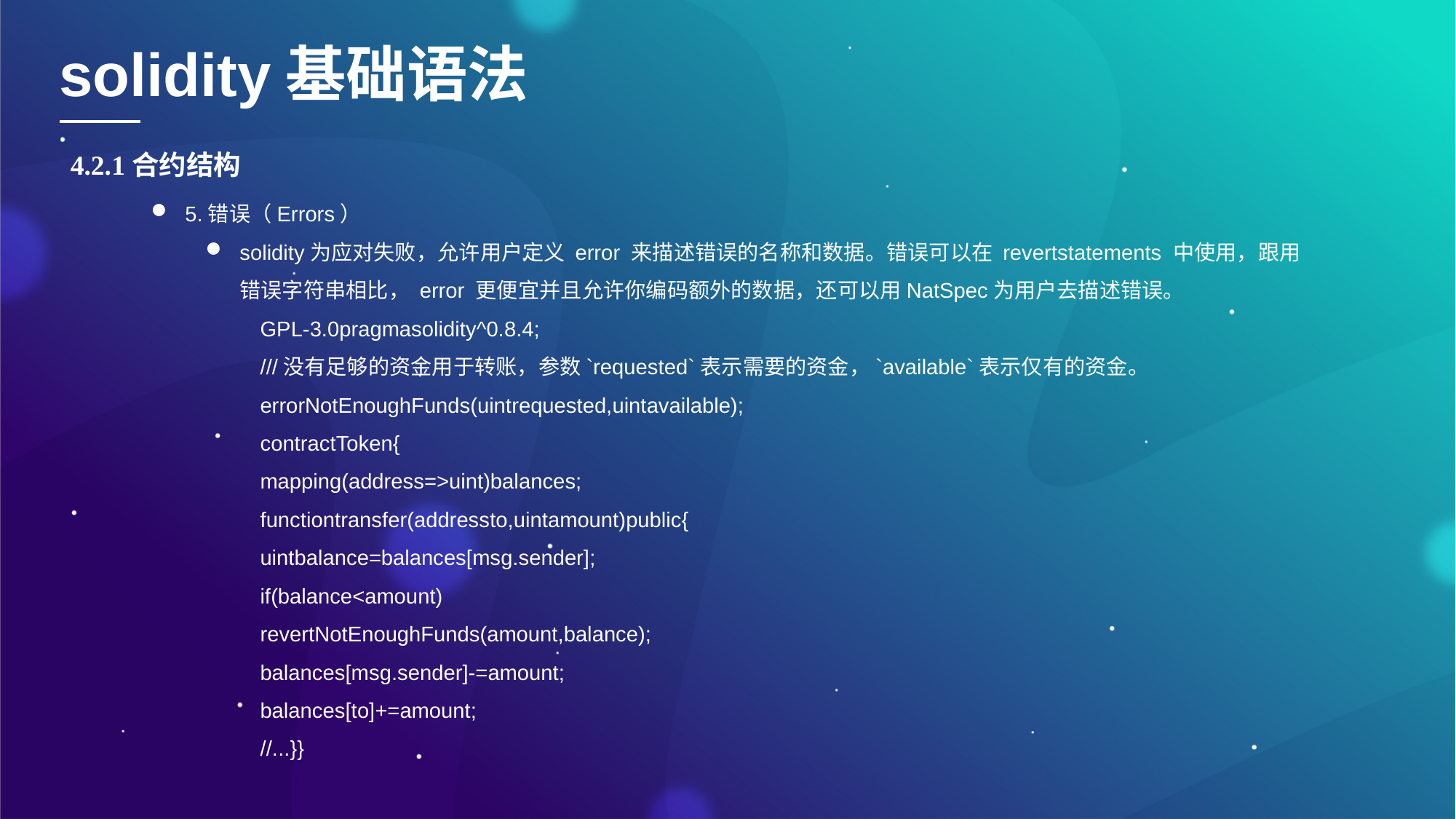

solidity基础语法
4.2.1合约结构
5.错误（Errors）
solidity为应对失败，允许用户定义 error 来描述错误的名称和数据。错误可以在 revertstatements 中使用，跟用错误字符串相比， error 更便宜并且允许你编码额外的数据，还可以用NatSpec为用户去描述错误。
GPL-3.0pragmasolidity^0.8.4;
///没有足够的资金用于转账，参数`requested`表示需要的资金，`available`表示仅有的资金。
errorNotEnoughFunds(uintrequested,uintavailable);
contractToken{
mapping(address=>uint)balances;
functiontransfer(addressto,uintamount)public{
uintbalance=balances[msg.sender];
if(balance<amount)
revertNotEnoughFunds(amount,balance);
balances[msg.sender]-=amount;
balances[to]+=amount;
//...}}